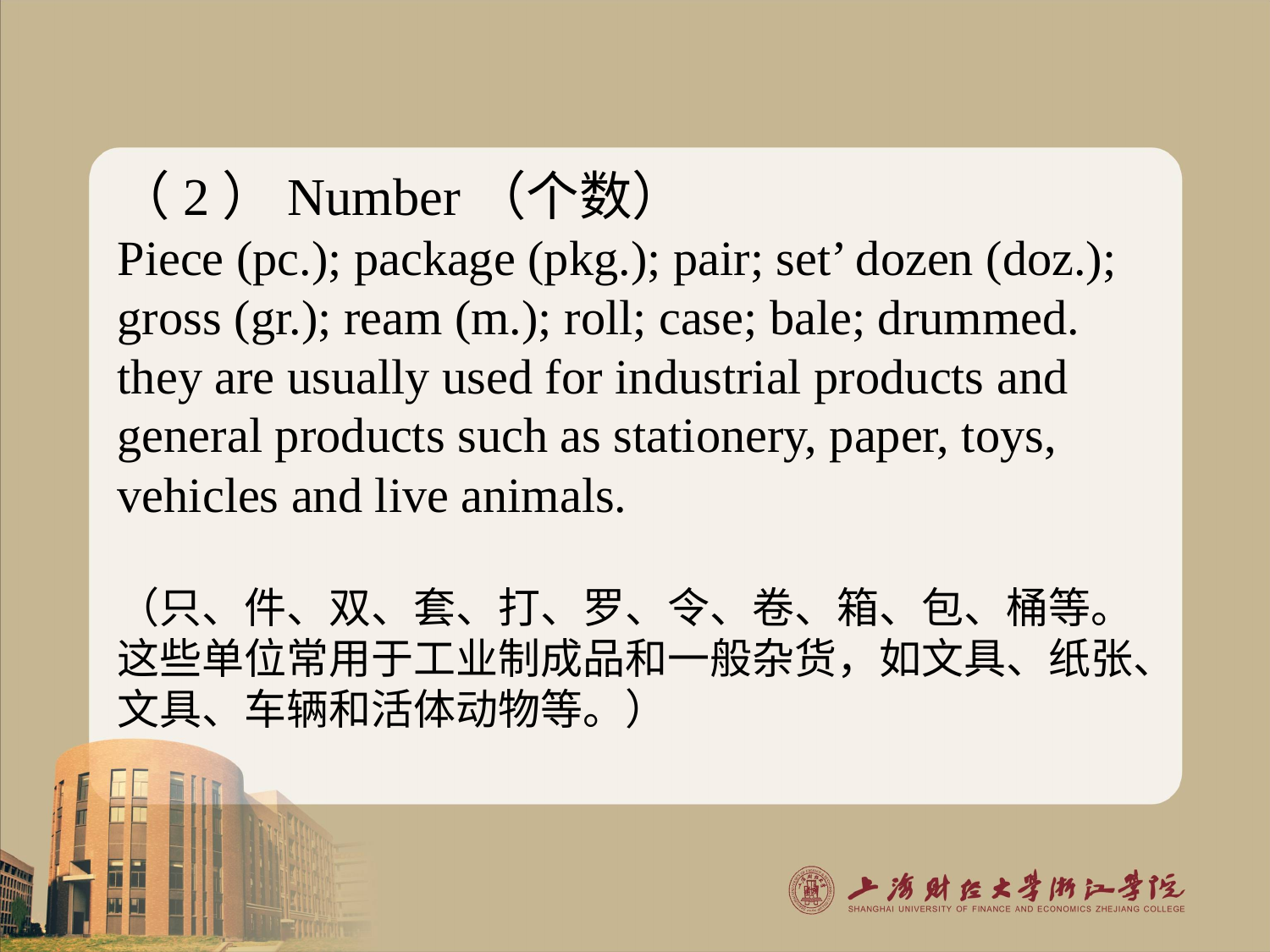

（2）Number（个数）
Piece (pc.); package (pkg.); pair; set’ dozen (doz.); gross (gr.); ream (m.); roll; case; bale; drummed. they are usually used for industrial products and general products such as stationery, paper, toys, vehicles and live animals.

（只、件、双、套、打、罗、令、卷、箱、包、桶等。这些单位常用于工业制成品和一般杂货，如文具、纸张、文具、车辆和活体动物等。）